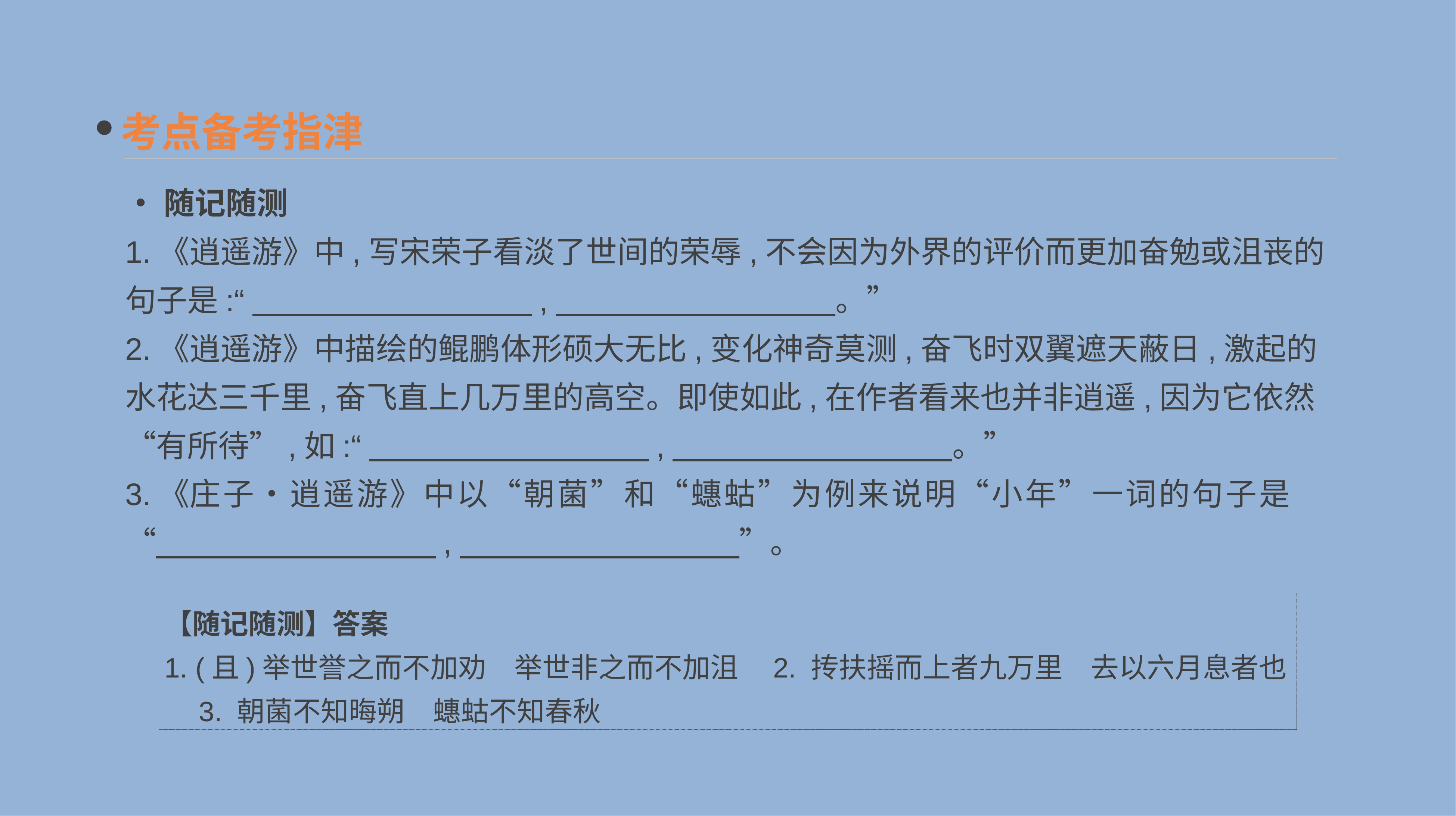

考点备考指津

•随记随测
1.《逍遥游》中,写宋荣子看淡了世间的荣辱,不会因为外界的评价而更加奋勉或沮丧的句子是:“　　　　　　　　　,　　　　　　　　　。”
2.《逍遥游》中描绘的鲲鹏体形硕大无比,变化神奇莫测,奋飞时双翼遮天蔽日,激起的水花达三千里,奋飞直上几万里的高空。即使如此,在作者看来也并非逍遥,因为它依然“有所待”,如:“　　　　　　　　　,　　　　　　　　　。”
3.《庄子•逍遥游》中以“朝菌”和“蟪蛄”为例来说明“小年”一词的句子是“　　　　　　　　　,　　　　　　　　　”。
【随记随测】答案
1. (且)举世誉之而不加劝　举世非之而不加沮　2. 抟扶摇而上者九万里　去以六月息者也　3. 朝菌不知晦朔　蟪蛄不知春秋